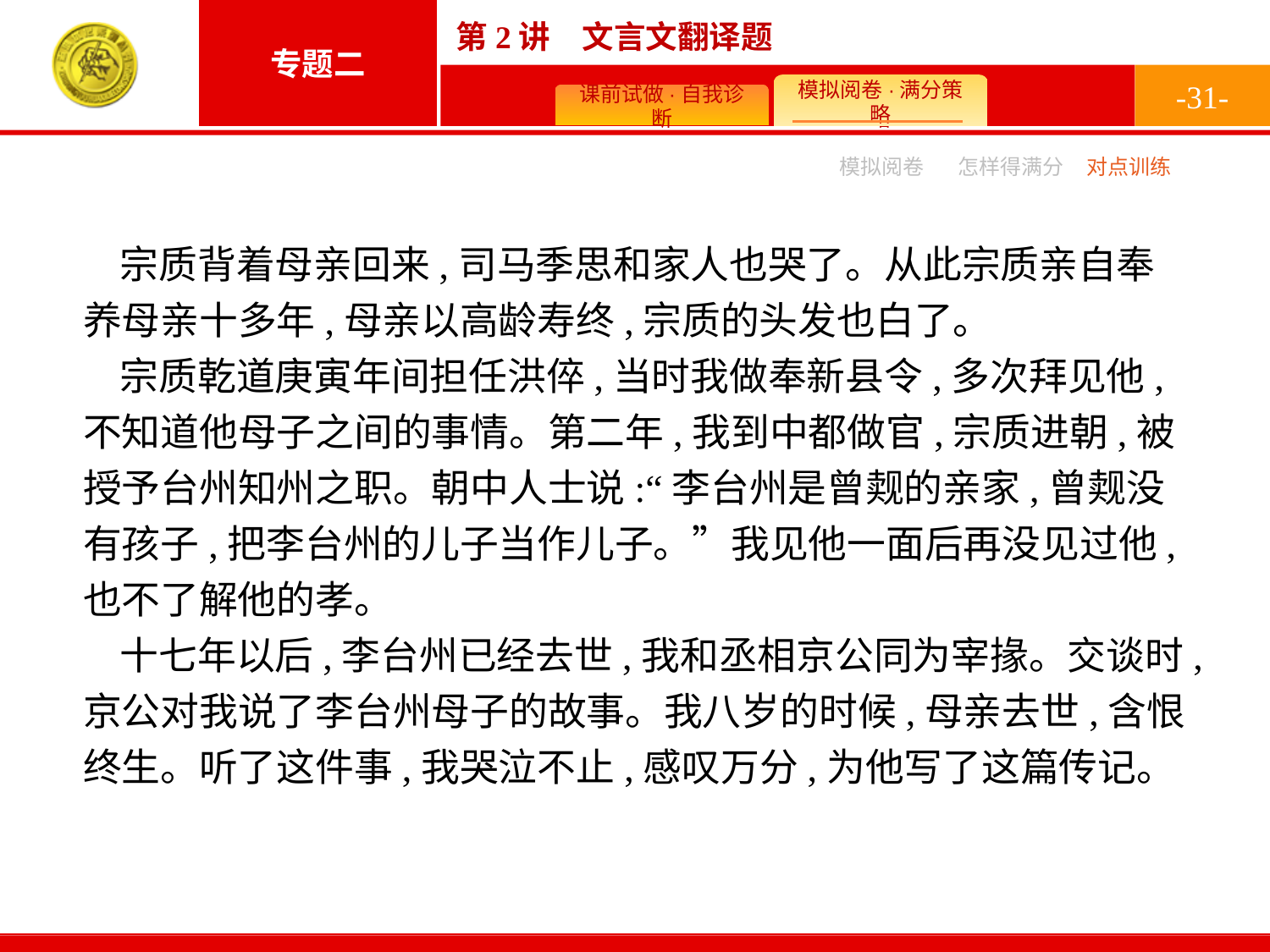

-31-
模拟阅卷
怎样得满分
对点训练
宗质背着母亲回来,司马季思和家人也哭了。从此宗质亲自奉养母亲十多年,母亲以高龄寿终,宗质的头发也白了。
宗质乾道庚寅年间担任洪倅,当时我做奉新县令,多次拜见他,不知道他母子之间的事情。第二年,我到中都做官,宗质进朝,被授予台州知州之职。朝中人士说:“李台州是曾觌的亲家,曾觌没有孩子,把李台州的儿子当作儿子。”我见他一面后再没见过他,也不了解他的孝。
十七年以后,李台州已经去世,我和丞相京公同为宰掾。交谈时,京公对我说了李台州母子的故事。我八岁的时候,母亲去世,含恨终生。听了这件事,我哭泣不止,感叹万分,为他写了这篇传记。